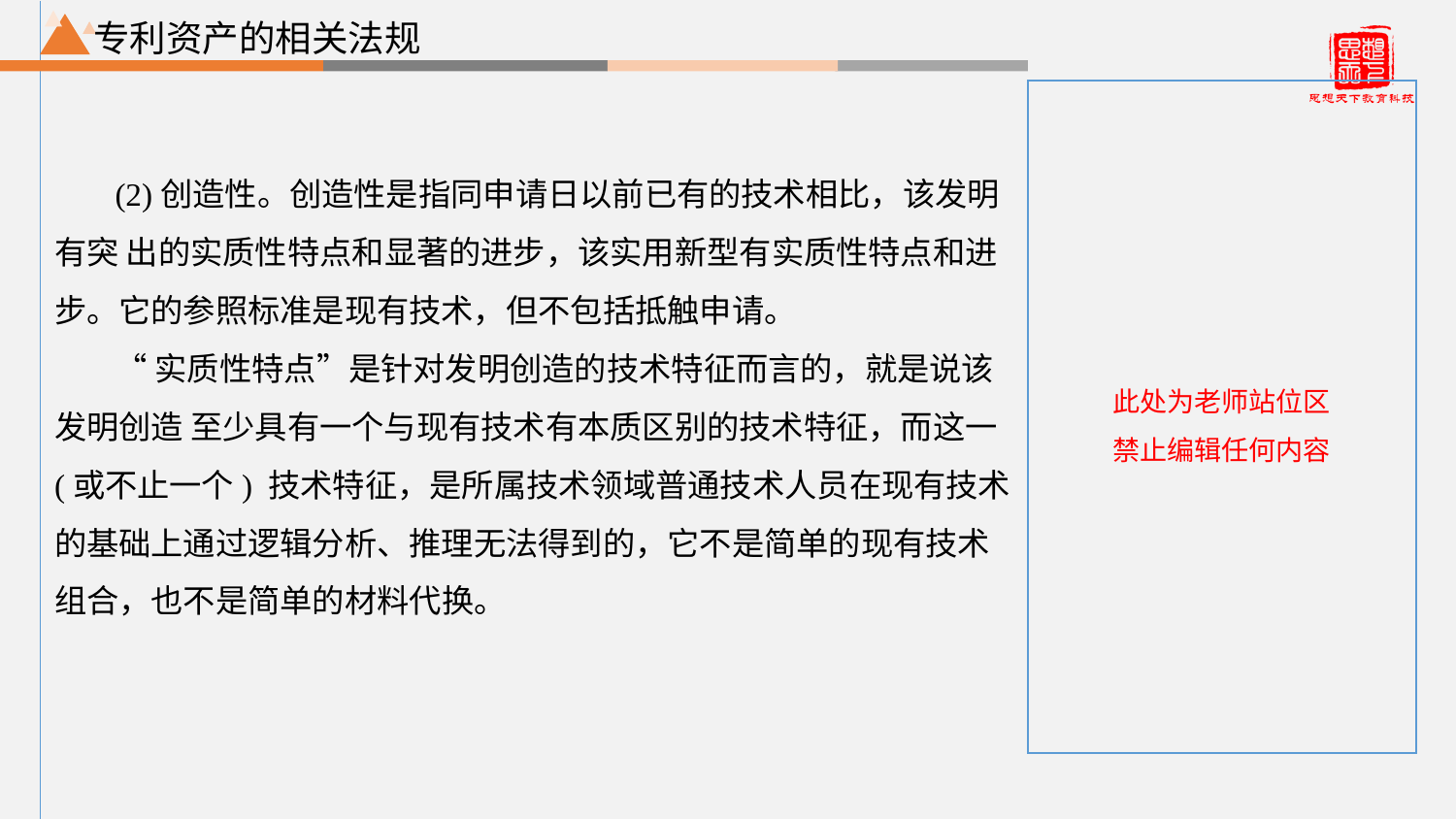

专利资产的相关法规
(2)创造性。创造性是指同申请日以前已有的技术相比，该发明有突 出的实质性特点和显著的进步，该实用新型有实质性特点和进步。它的参照标准是现有技术，但不包括抵触申请。
“实质性特点”是针对发明创造的技术特征而言的，就是说该发明创造 至少具有一个与现有技术有本质区别的技术特征，而这一(或不止一个) 技术特征，是所属技术领域普通技术人员在现有技术的基础上通过逻辑分析、推理无法得到的，它不是简单的现有技术组合，也不是简单的材料代换。
17